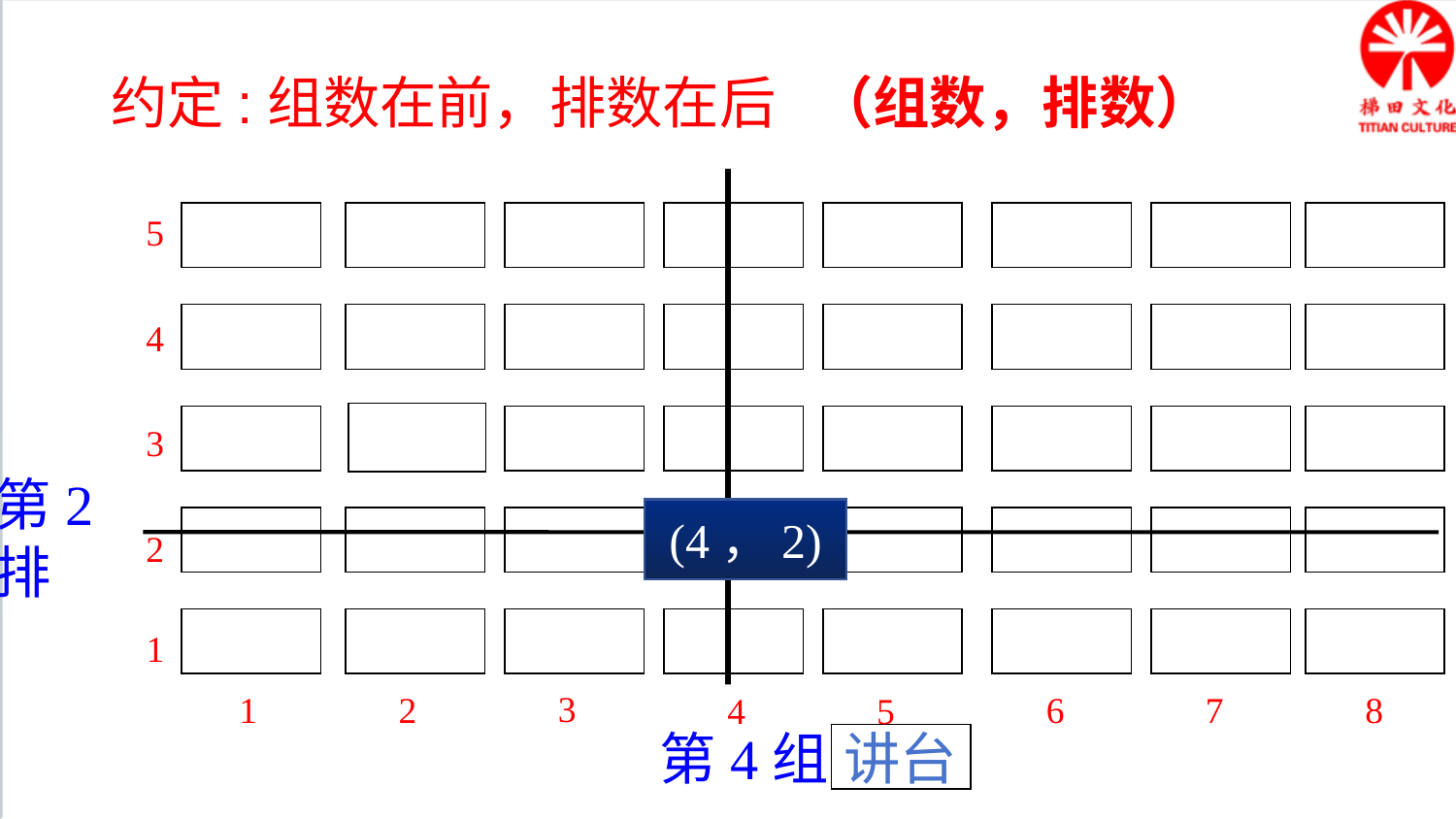

约定:组数在前，排数在后
（组数，排数）

5
4
3
2
1

讲台
3
1
2
6
7
8
4
5

第2排
(4，2)

第4组